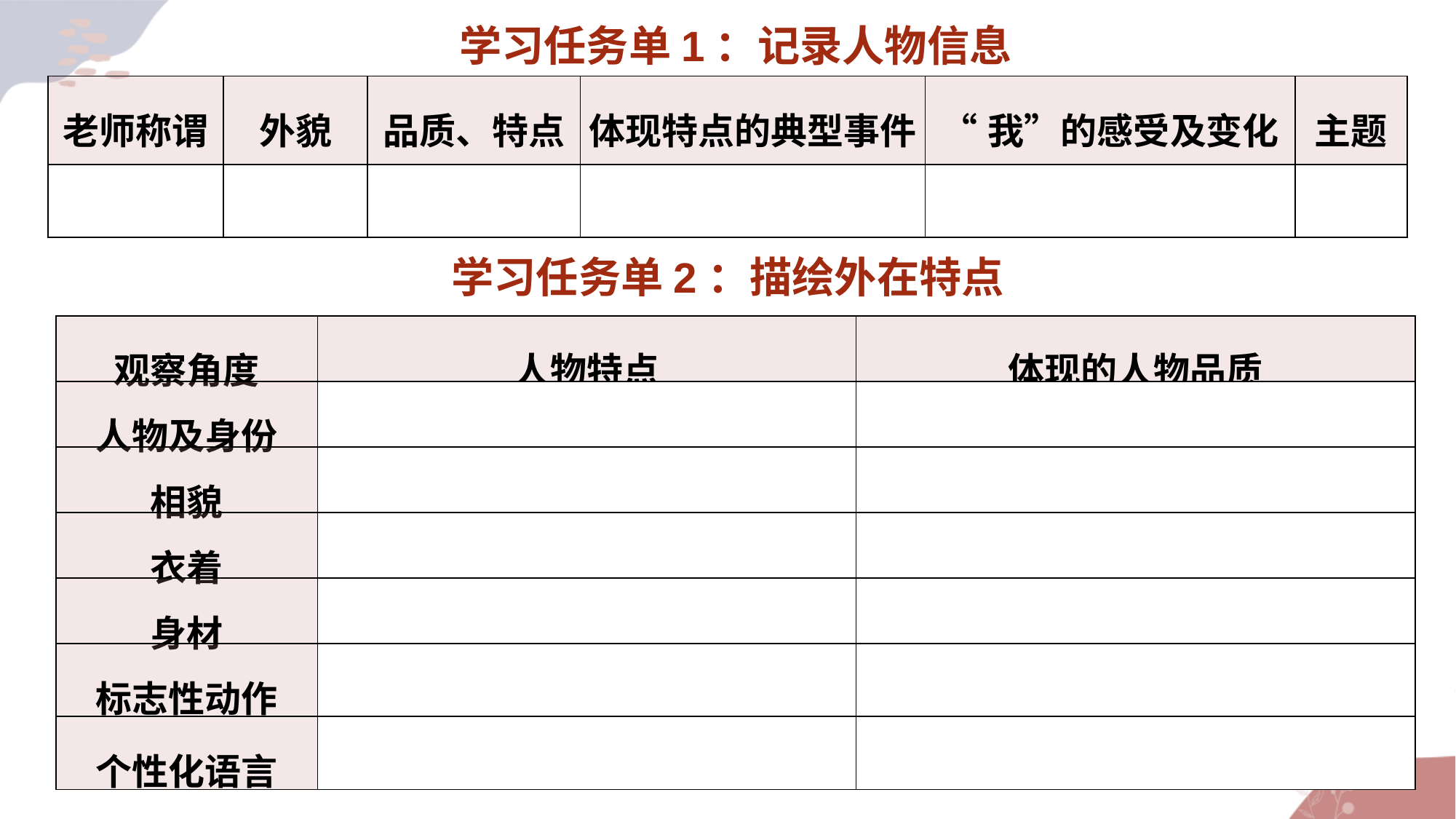

学习任务单1：记录人物信息
| 老师称谓 | 外貌 | 品质、特点 | 体现特点的典型事件 | “我”的感受及变化 | 主题 |
| --- | --- | --- | --- | --- | --- |
|  |  |  |  |  |  |
学习任务单2：描绘外在特点
| 观察角度 | 人物特点 | 体现的人物品质 |
| --- | --- | --- |
| 人物及身份 |  |  |
| 相貌 |  |  |
| 衣着 |  |  |
| 身材 |  |  |
| 标志性动作 |  |  |
| 个性化语言 |  |  |